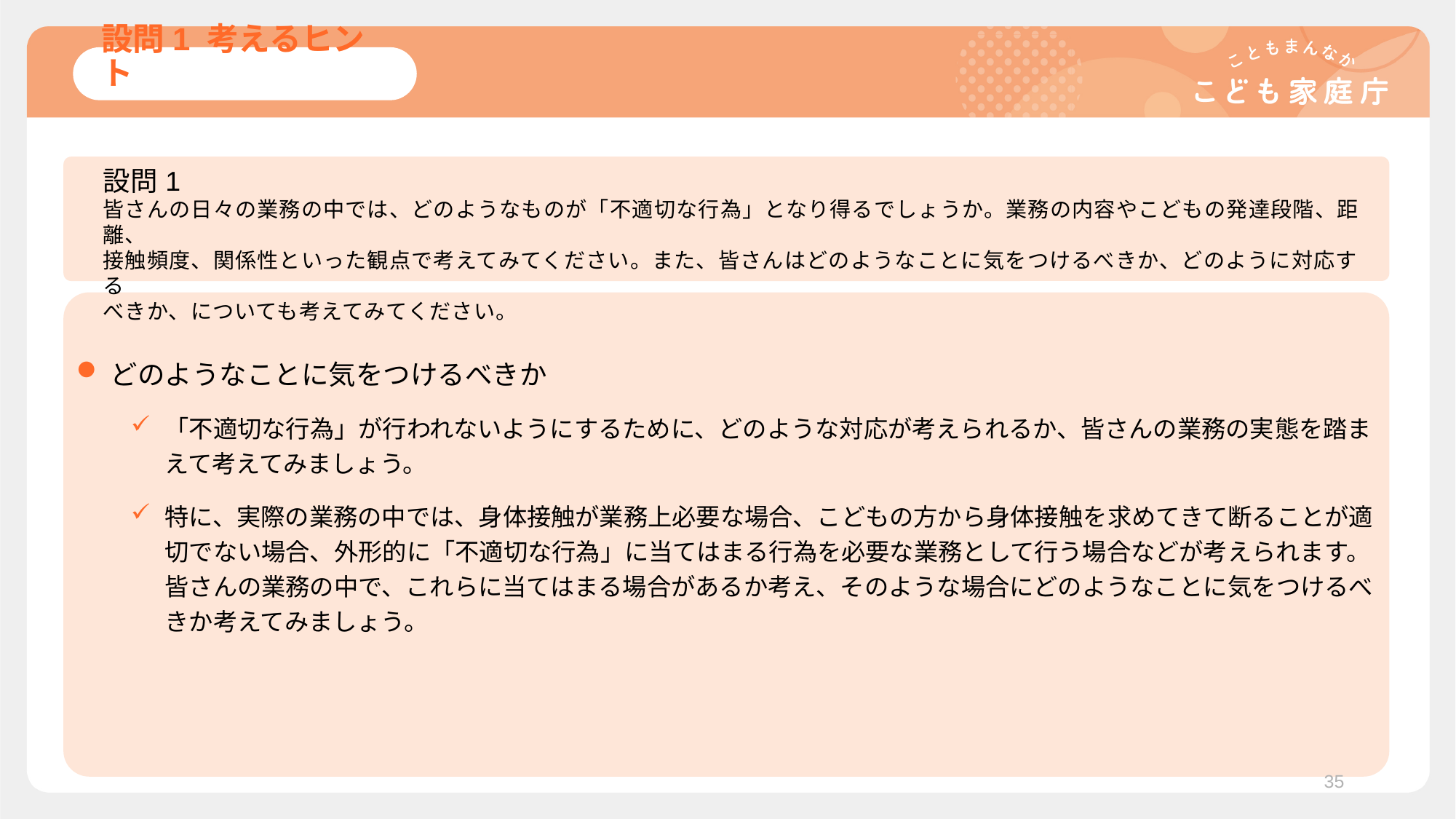

# 設問1 考えるヒント
設問1
皆さんの日々の業務の中では、どのようなものが「不適切な行為」となり得るでしょうか。業務の内容やこどもの発達段階、距離、
接触頻度、関係性といった観点で考えてみてください。また、皆さんはどのようなことに気をつけるべきか、どのように対応する
べきか、についても考えてみてください。

どのようなことに気をつけるべきか
「不適切な行為」が行われないようにするために、どのような対応が考えられるか、皆さんの業務の実態を踏まえて考えてみましょう。
特に、実際の業務の中では、身体接触が業務上必要な場合、こどもの方から身体接触を求めてきて断ることが適切でない場合、外形的に「不適切な行為」に当てはまる行為を必要な業務として行う場合などが考えられます。皆さんの業務の中で、これらに当てはまる場合があるか考え、そのような場合にどのようなことに気をつけるべきか考えてみましょう。
35